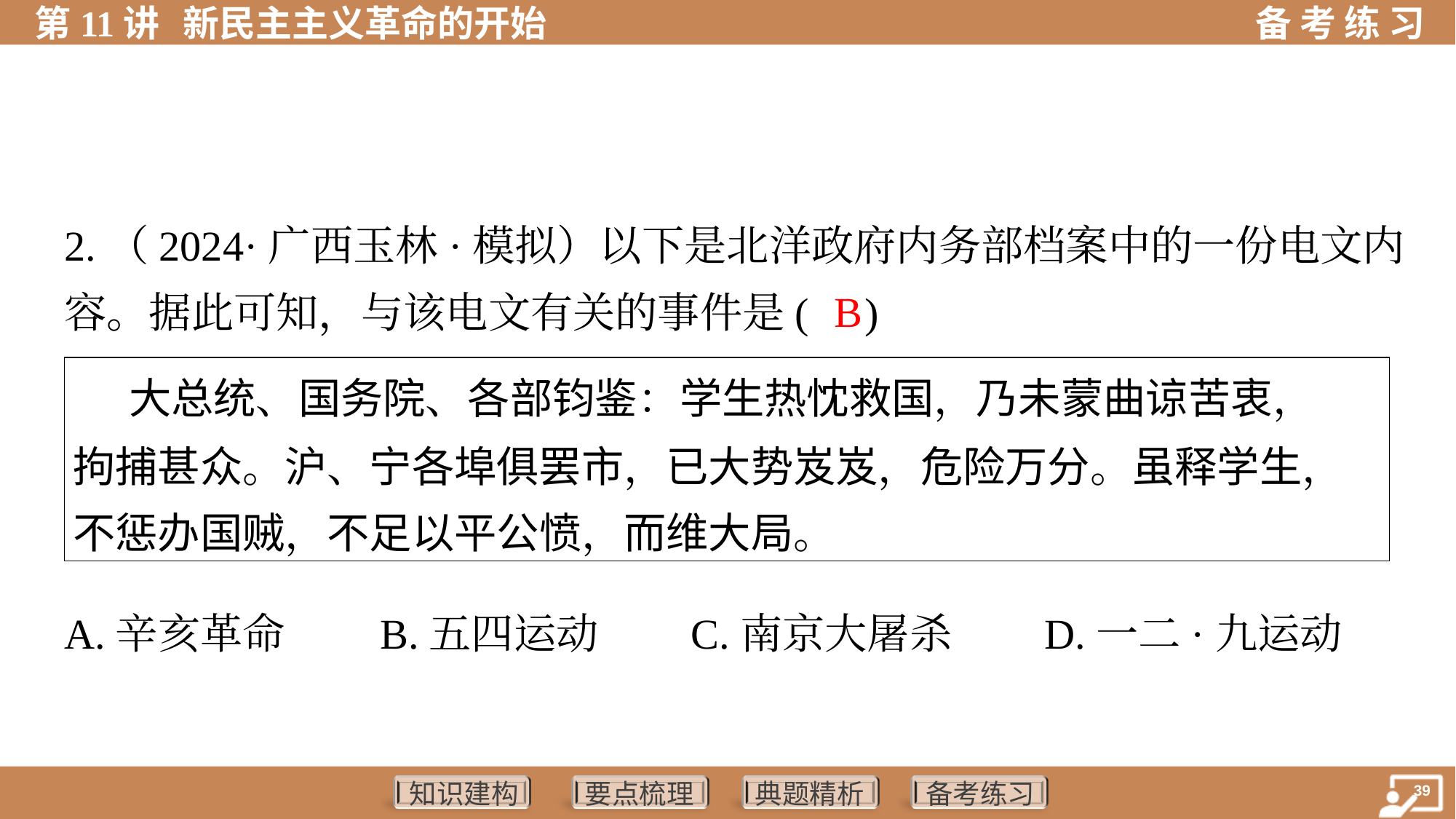

2.（2024·广西玉林·模拟）以下是北洋政府内务部档案中的一份电文内
容。据此可知，与该电文有关的事件是(     )
B
| 大总统、国务院、各部钧鉴：学生热忱救国，乃未蒙曲谅苦衷， 拘捕甚众。沪、宁各埠俱罢市，已大势岌岌，危险万分。虽释学生， 不惩办国贼，不足以平公愤，而维大局。 |
| --- |
A.辛亥革命	B.五四运动	C.南京大屠杀	D.一二·九运动